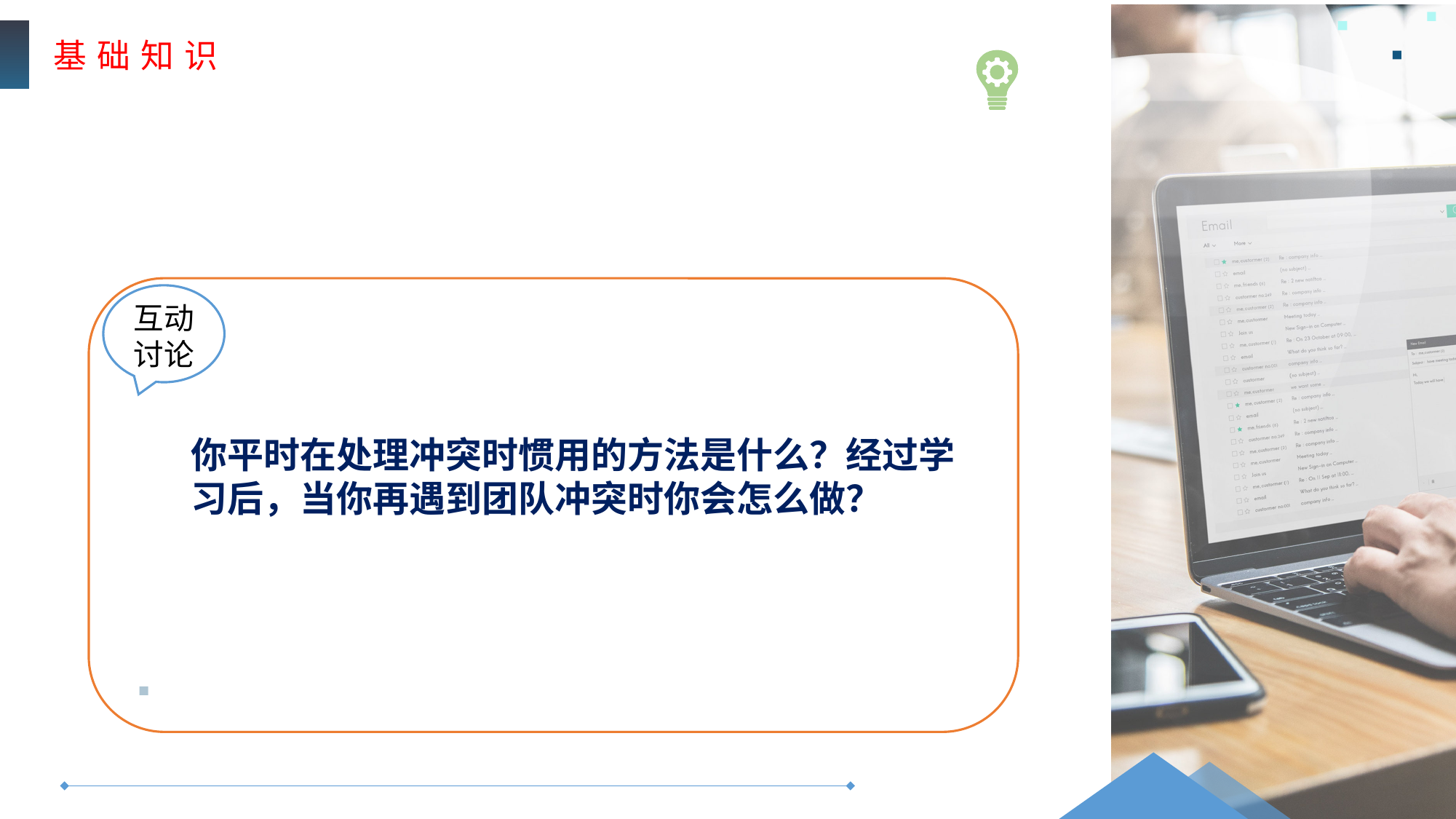

基 础 知 识

互动
讨论
你平时在处理冲突时惯用的方法是什么？经过学习后，当你再遇到团队冲突时你会怎么做？